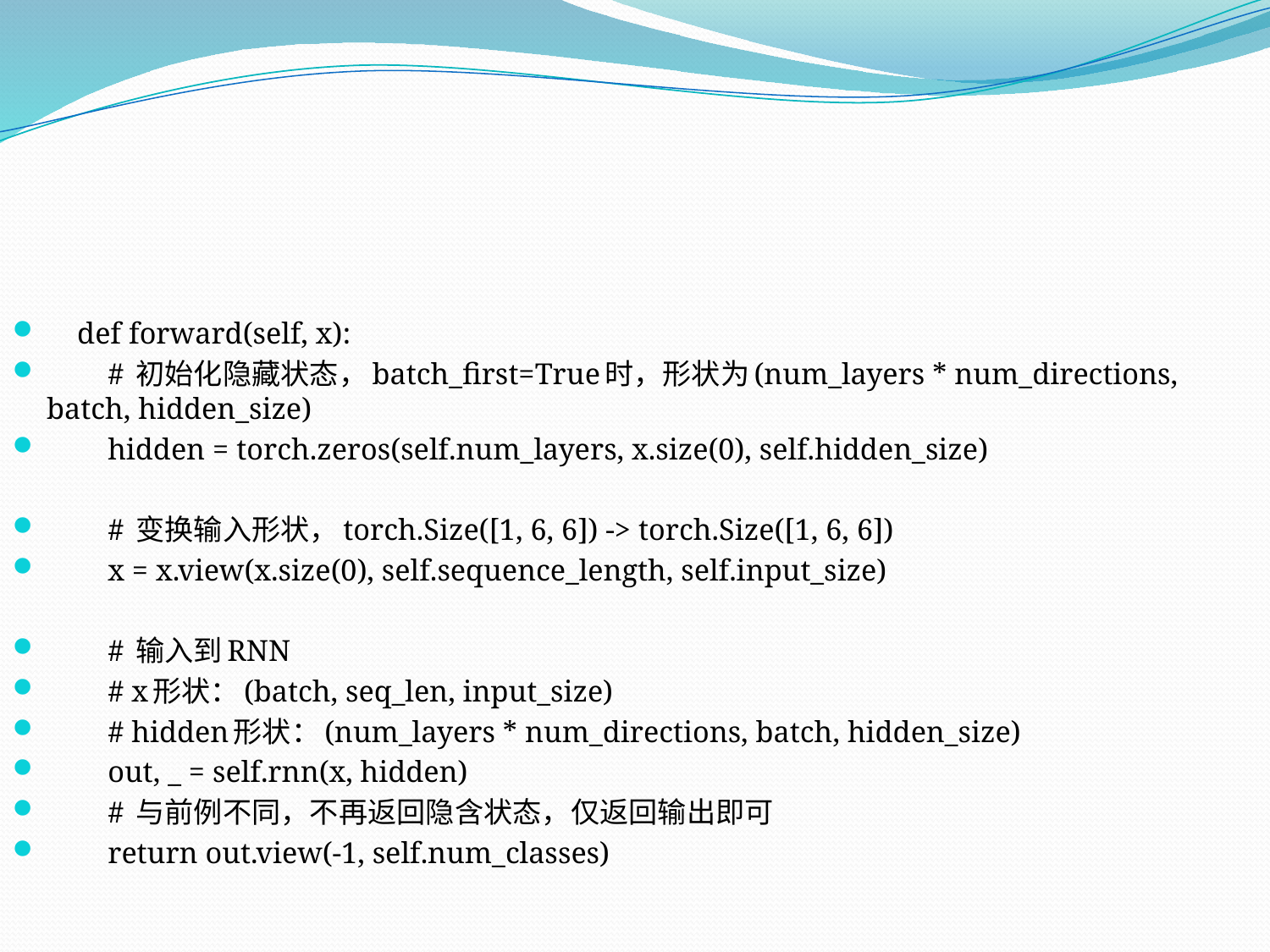

def forward(self, x):
        # 初始化隐藏状态，batch_first=True时，形状为(num_layers * num_directions, batch, hidden_size)
        hidden = torch.zeros(self.num_layers, x.size(0), self.hidden_size)

        # 变换输入形状，torch.Size([1, 6, 6]) -> torch.Size([1, 6, 6])
        x = x.view(x.size(0), self.sequence_length, self.input_size)

        # 输入到RNN
        # x形状：(batch, seq_len, input_size)
        # hidden形状：(num_layers * num_directions, batch, hidden_size)
        out, _ = self.rnn(x, hidden)
        # 与前例不同，不再返回隐含状态，仅返回输出即可
        return out.view(-1, self.num_classes)